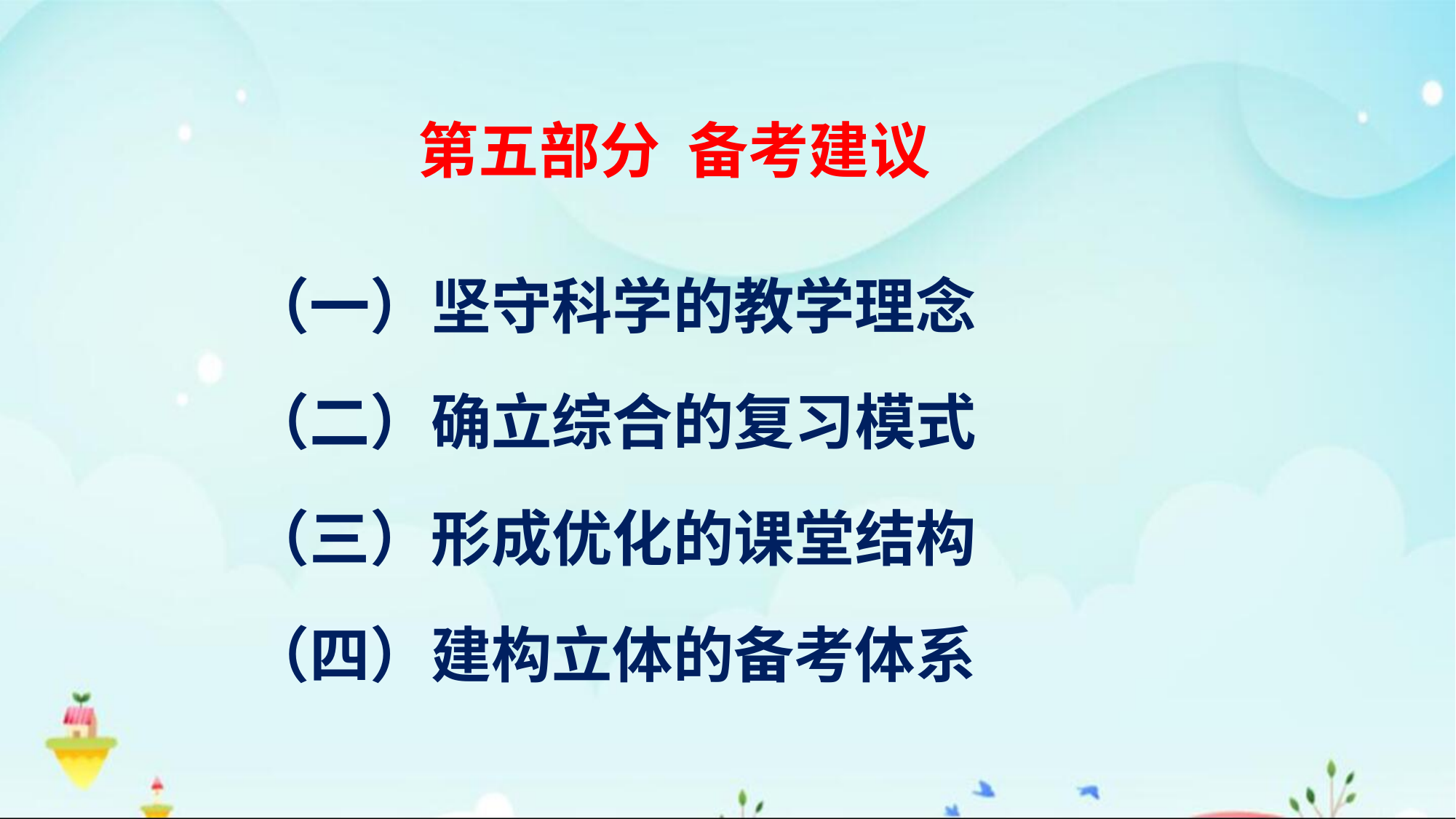

第五部分  备考建议
（一）坚守科学的教学理念
（二）确立综合的复习模式
（三）形成优化的课堂结构
（四）建构立体的备考体系